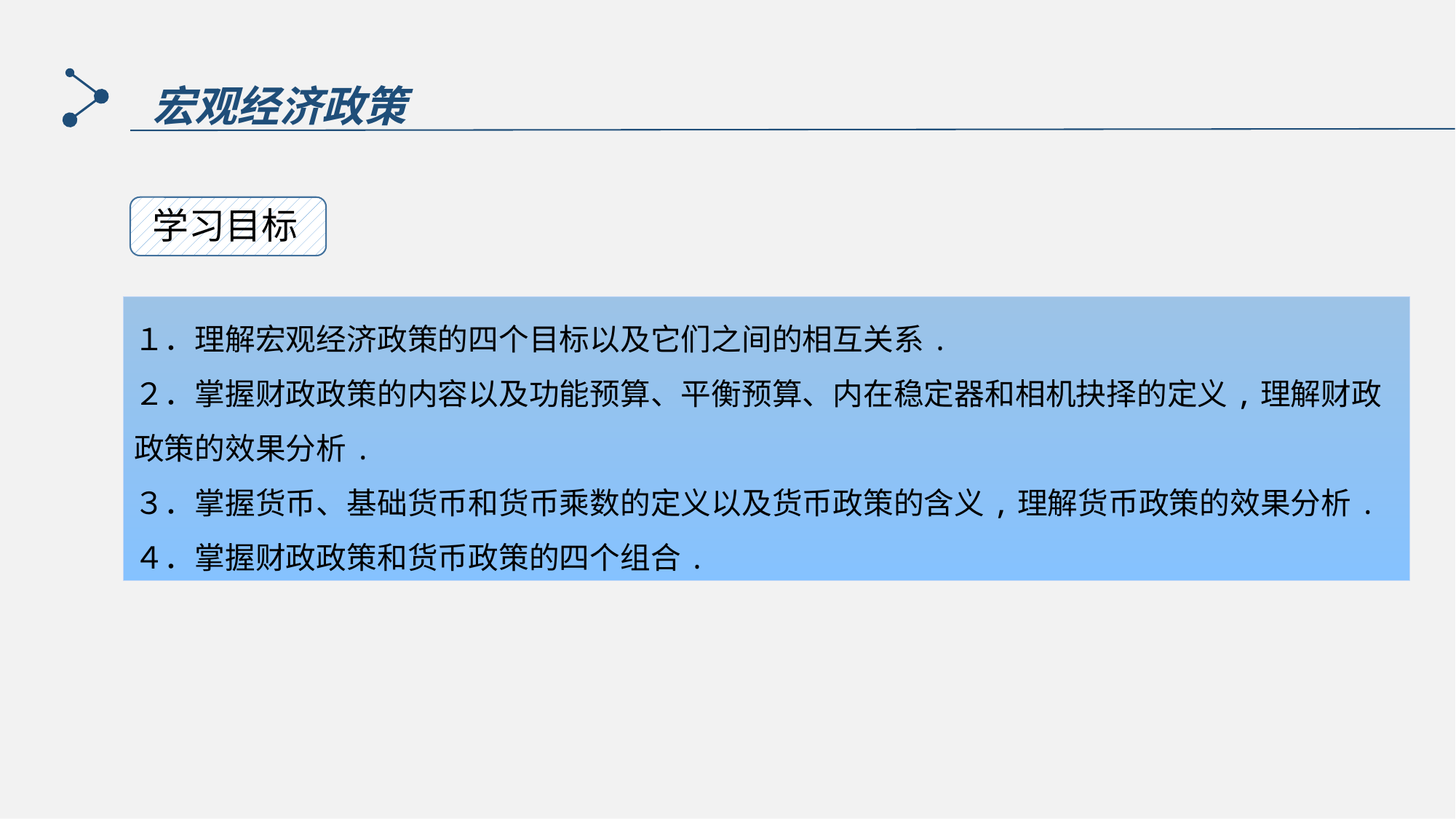

宏观经济政策

学习目标
１．理解宏观经济政策的四个目标以及它们之间的相互关系.
２．掌握财政政策的内容以及功能预算、平衡预算、内在稳定器和相机抉择的定义,理解财政政策的效果分析.
３．掌握货币、基础货币和货币乘数的定义以及货币政策的含义,理解货币政策的效果分析.
４．掌握财政政策和货币政策的四个组合.